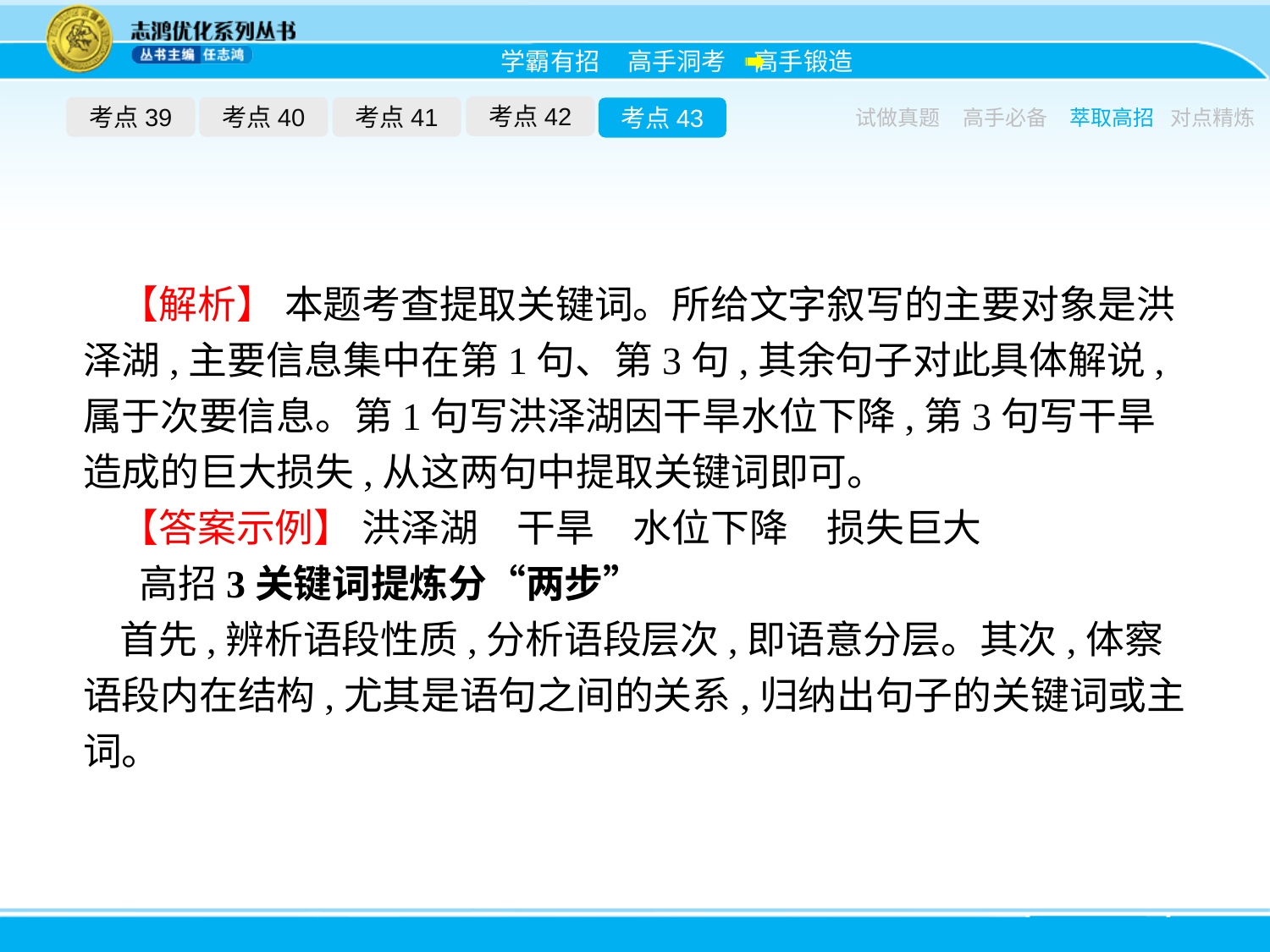

考点42
考点39
考点40
考点41
考点43
试做真题
高手必备
萃取高招
对点精炼
【解析】 本题考查提取关键词。所给文字叙写的主要对象是洪泽湖,主要信息集中在第1句、第3句,其余句子对此具体解说,属于次要信息。第1句写洪泽湖因干旱水位下降,第3句写干旱造成的巨大损失,从这两句中提取关键词即可。
【答案示例】 洪泽湖　干旱　水位下降　损失巨大
高招3关键词提炼分“两步”
首先,辨析语段性质,分析语段层次,即语意分层。其次,体察语段内在结构,尤其是语句之间的关系,归纳出句子的关键词或主词。